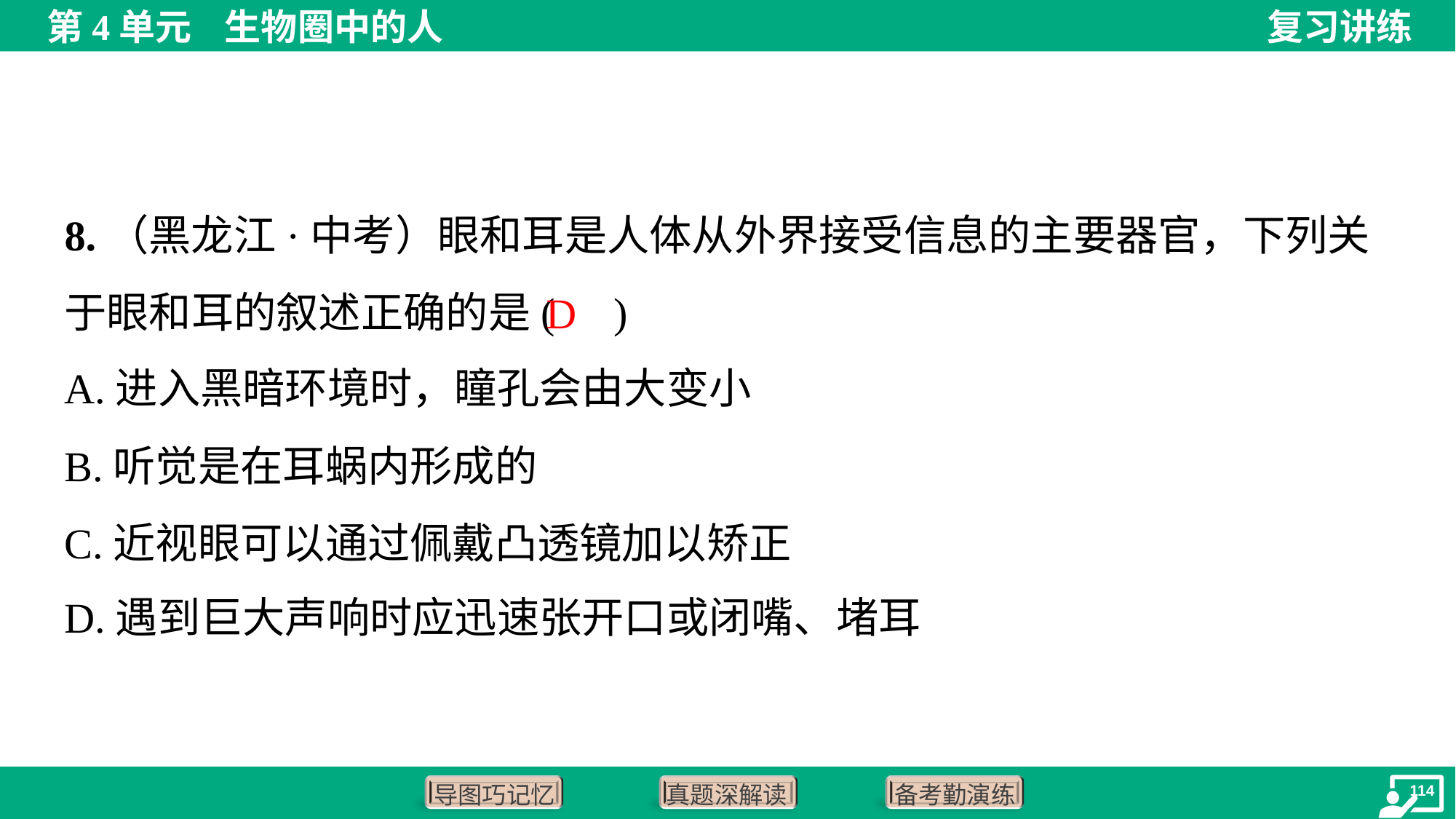

8.（黑龙江·中考）眼和耳是人体从外界接受信息的主要器官，下列关于眼和耳的叙述正确的是(     )
D
A.进入黑暗环境时，瞳孔会由大变小
B.听觉是在耳蜗内形成的
C.近视眼可以通过佩戴凸透镜加以矫正
D.遇到巨大声响时应迅速张开口或闭嘴、堵耳